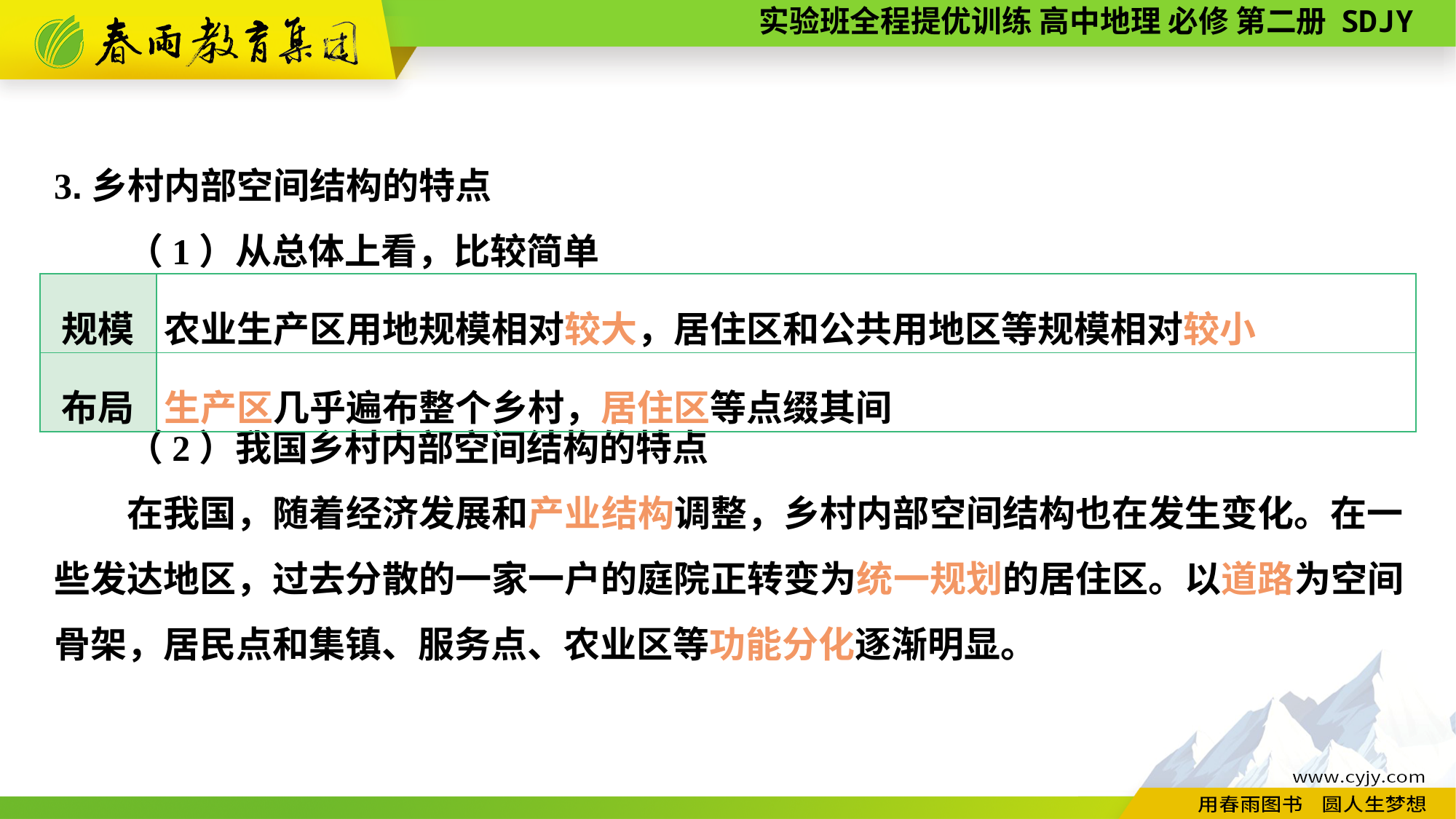

3.乡村内部空间结构的特点
　　（1）从总体上看，比较简单

　　（2）我国乡村内部空间结构的特点
在我国，随着经济发展和产业结构调整，乡村内部空间结构也在发生变化。在一些发达地区，过去分散的一家一户的庭院正转变为统一规划的居住区。以道路为空间骨架，居民点和集镇、服务点、农业区等功能分化逐渐明显。
| 规模 | 农业生产区用地规模相对较大，居住区和公共用地区等规模相对较小 |
| --- | --- |
| 布局 | 生产区几乎遍布整个乡村，居住区等点缀其间 |